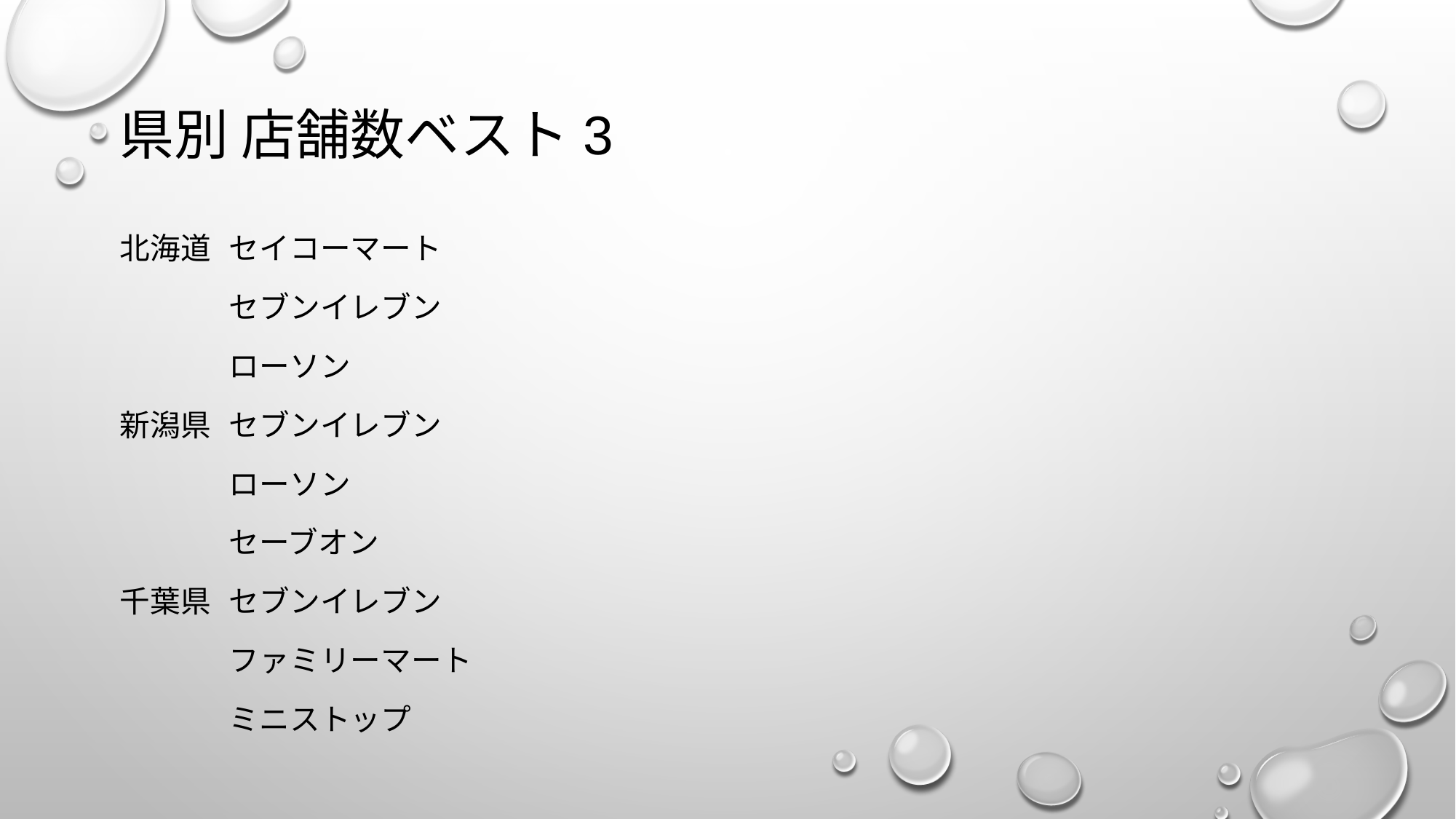

# 県別 店舗数ベスト3
北海道	セイコーマート
　　　	セブンイレブン
　　　	ローソン
新潟県	セブンイレブン
　　　	ローソン
　　　	セーブオン
千葉県	セブンイレブン
　　　	ファミリーマート
　　　	ミニストップ